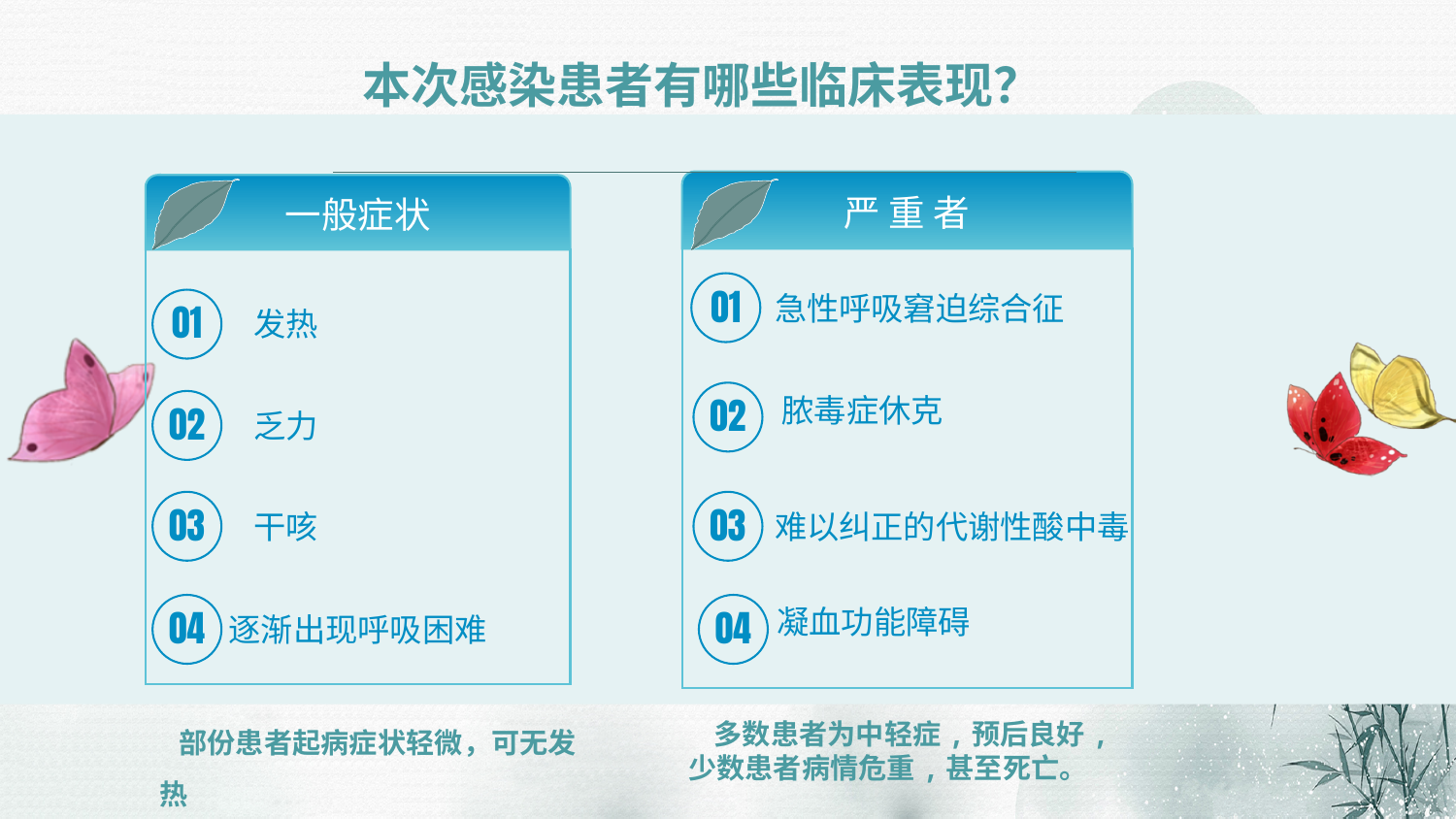

本次感染患者有哪些临床表现？
严 重 者

一般症状

01
急性呼吸窘迫综合征
01
发热
脓毒症休克
02
02
乏力
03
03
干咳
难以纠正的代谢性酸中毒
04
04
凝血功能障碍
逐渐出现呼吸困难
  部份患者起病症状轻微，可无发热
   多数患者为中轻症,预后良好,少数患者病情危重,甚至死亡。